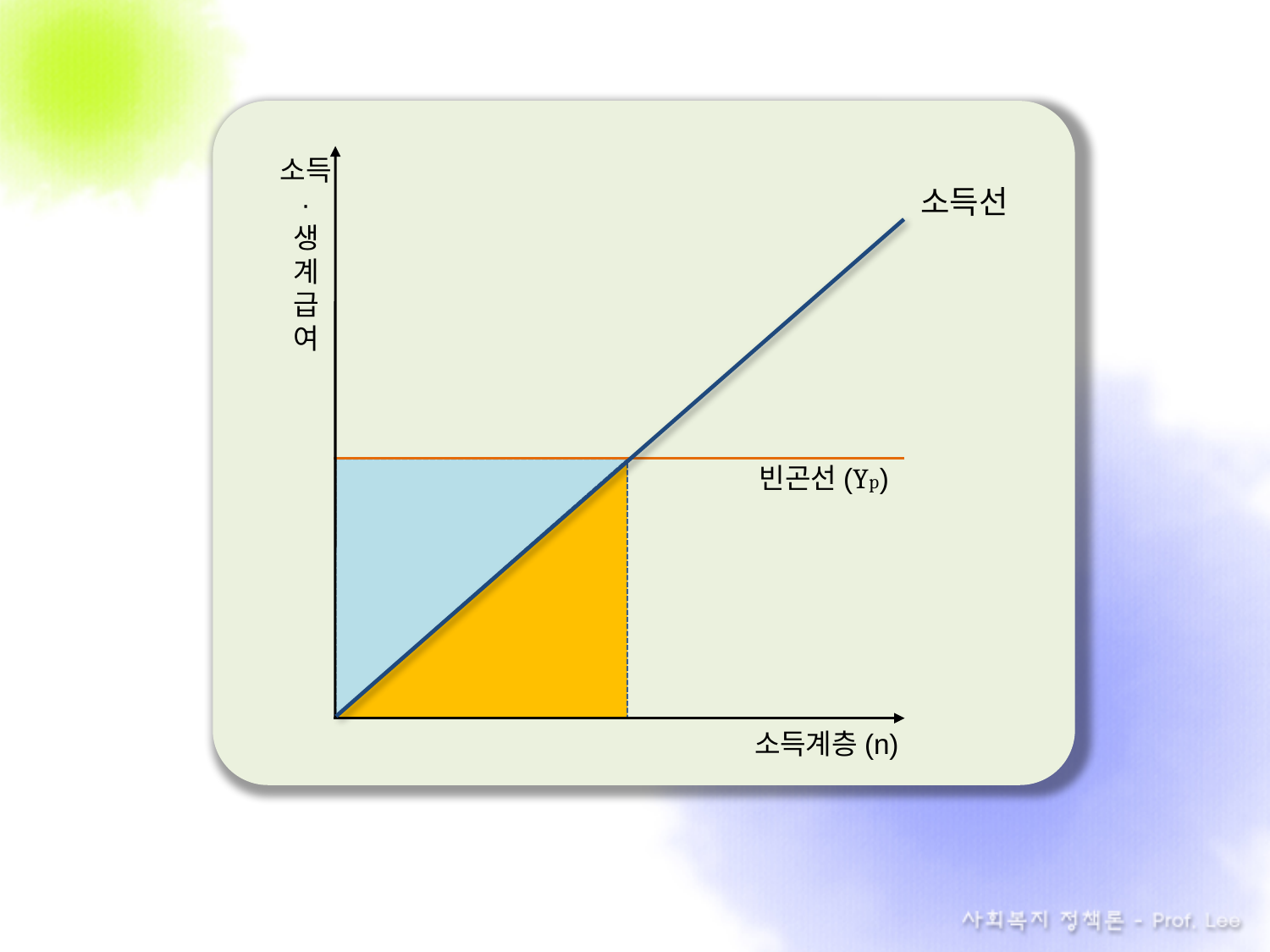

소득
·
생
계
급
여
소득선
빈곤선(Yp)

소득계층(n)